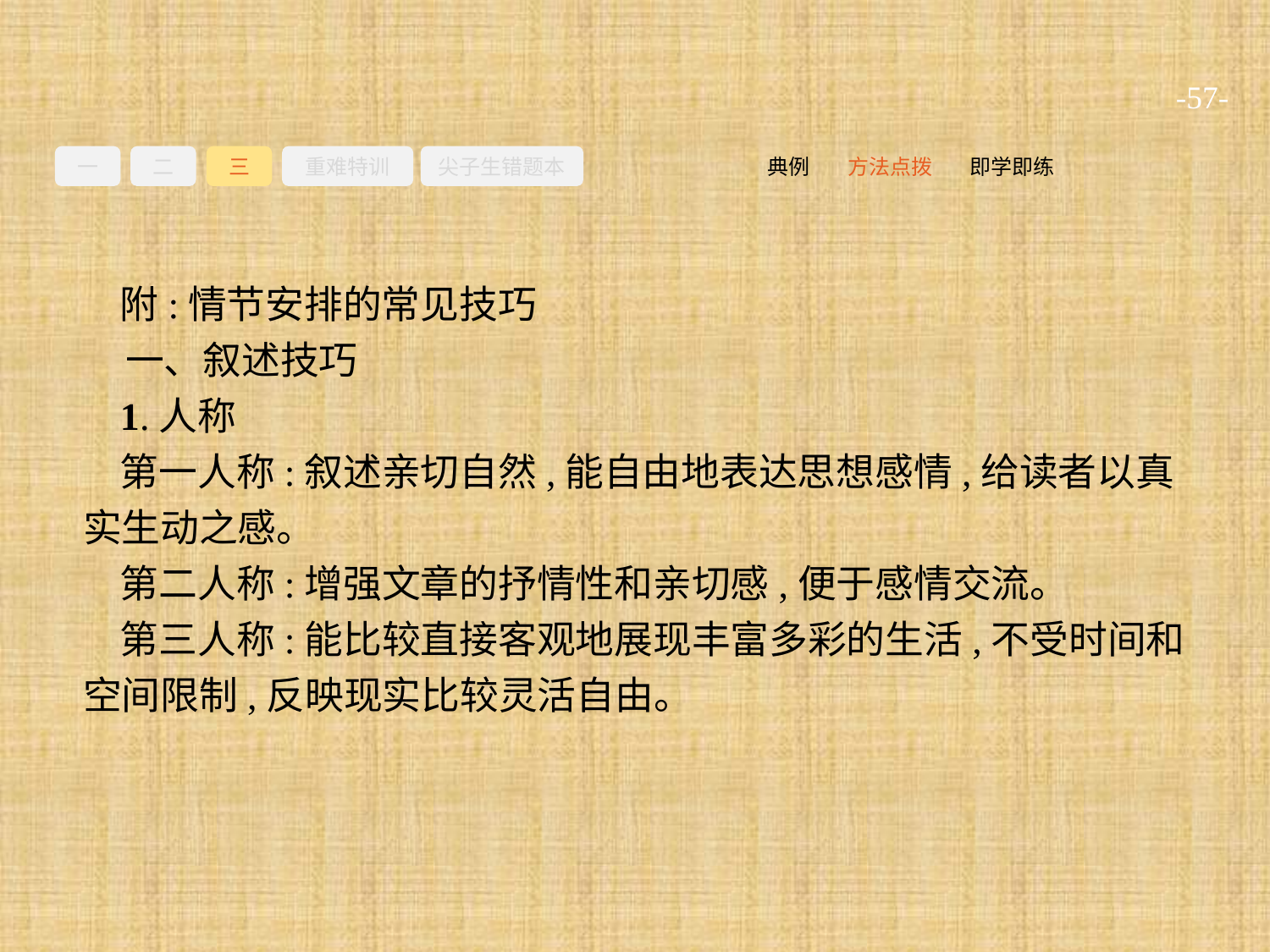

-57-
一
二
三
重难特训
尖子生错题本
即学即练
方法点拨
典例
附:情节安排的常见技巧
一、叙述技巧
1.人称
第一人称:叙述亲切自然,能自由地表达思想感情,给读者以真实生动之感。
第二人称:增强文章的抒情性和亲切感,便于感情交流。
第三人称:能比较直接客观地展现丰富多彩的生活,不受时间和空间限制,反映现实比较灵活自由。